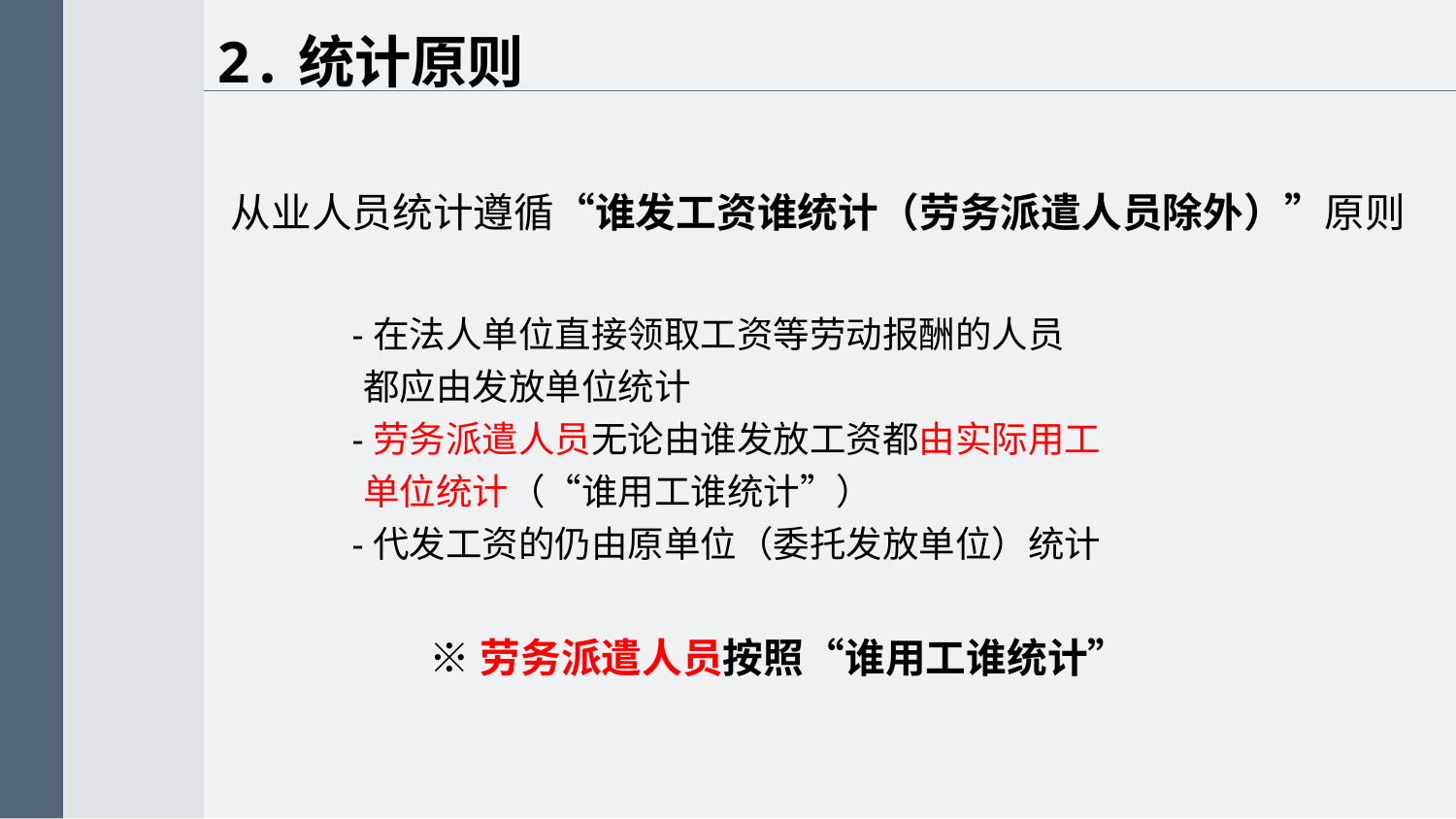

2.统计原则

从业人员统计遵循“谁发工资谁统计（劳务派遣人员除外）”原则

   -在法人单位直接领取工资等劳动报酬的人员
    都应由发放单位统计
   -劳务派遣人员无论由谁发放工资都由实际用工
    单位统计（“谁用工谁统计”）
   -代发工资的仍由原单位（委托发放单位）统计

※劳务派遣人员按照“谁用工谁统计”